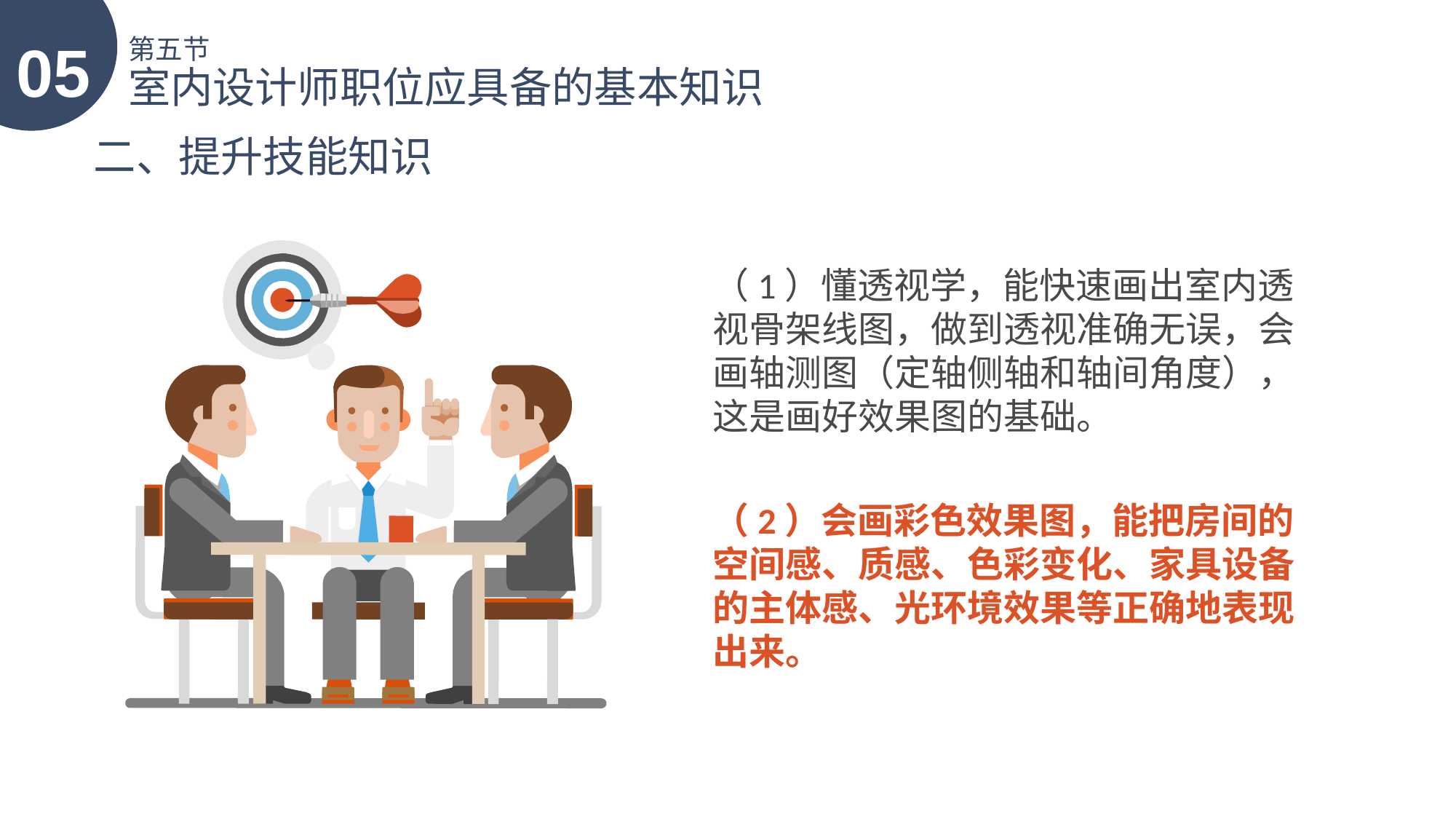

05
第五节
室内设计师职位应具备的基本知识
二、提升技能知识

（1）懂透视学，能快速画出室内透视骨架线图，做到透视准确无误，会画轴测图（定轴侧轴和轴间角度），这是画好效果图的基础。

（2）会画彩色效果图，能把房间的空间感、质感、色彩变化、家具设备的主体感、光环境效果等正确地表现出来。